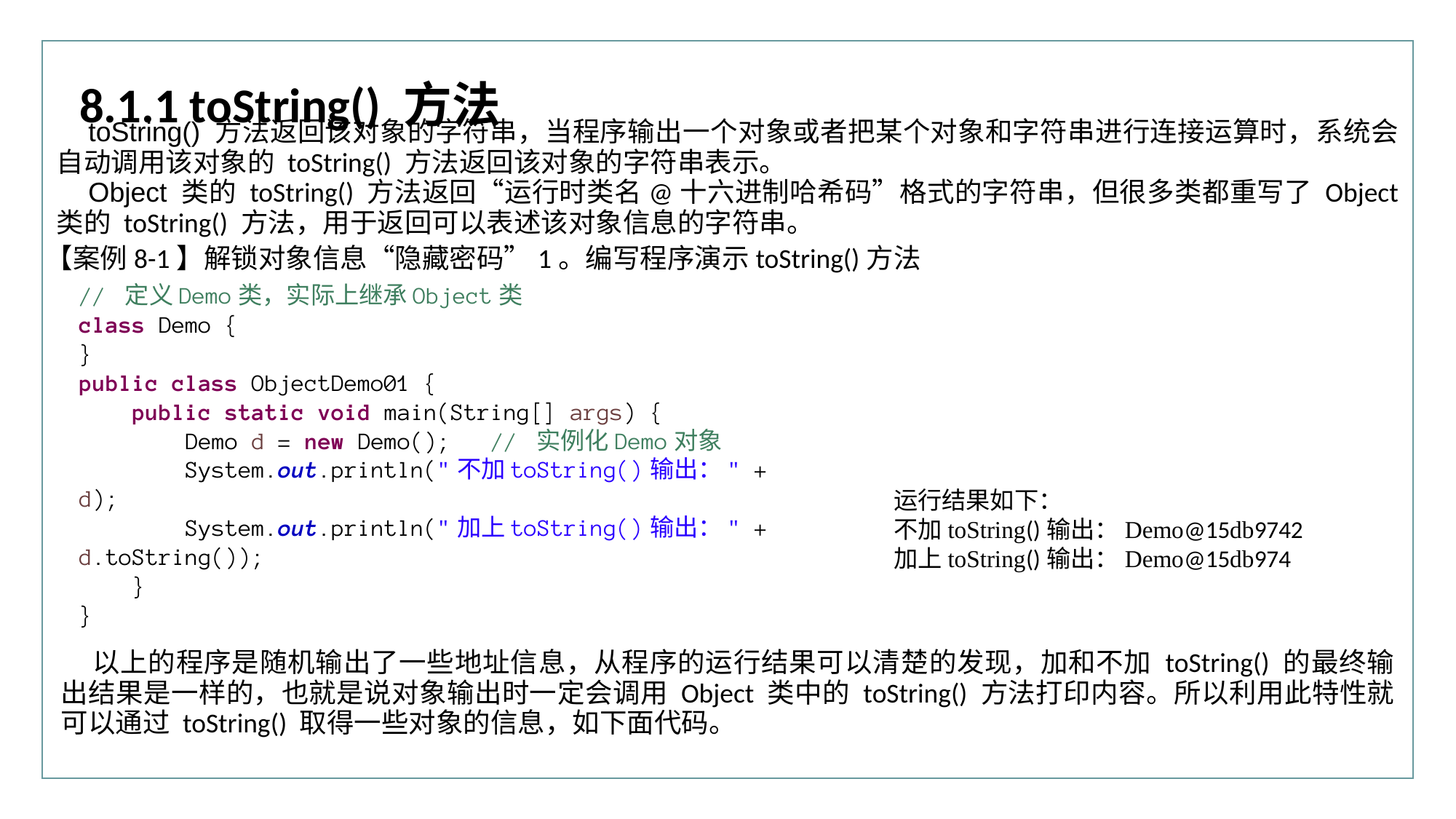

行业PPT模板http://www.XX.com/hangye/
8.1.1 toString() 方法

toString() 方法返回该对象的字符串，当程序输出一个对象或者把某个对象和字符串进行连接运算时，系统会自动调用该对象的 toString() 方法返回该对象的字符串表示。
Object 类的 toString() 方法返回“运行时类名@十六进制哈希码”格式的字符串，但很多类都重写了 Object 类的 toString() 方法，用于返回可以表述该对象信息的字符串。
【案例8-1】解锁对象信息“隐藏密码”1。编写程序演示toString()方法
// 定义Demo类，实际上继承Object类
class Demo {
}
public class ObjectDemo01 {
    public static void main(String[] args) {
        Demo d = new Demo();   // 实例化Demo对象
        System.out.println("不加toString()输出：" + d);
        System.out.println("加上toString()输出：" + d.toString());
    }
}
运行结果如下：
不加toString()输出：Demo@15db9742
加上toString()输出：Demo@15db974
以上的程序是随机输出了一些地址信息，从程序的运行结果可以清楚的发现，加和不加 toString() 的最终输出结果是一样的，也就是说对象输出时一定会调用 Object 类中的 toString() 方法打印内容。所以利用此特性就可以通过 toString() 取得一些对象的信息，如下面代码。